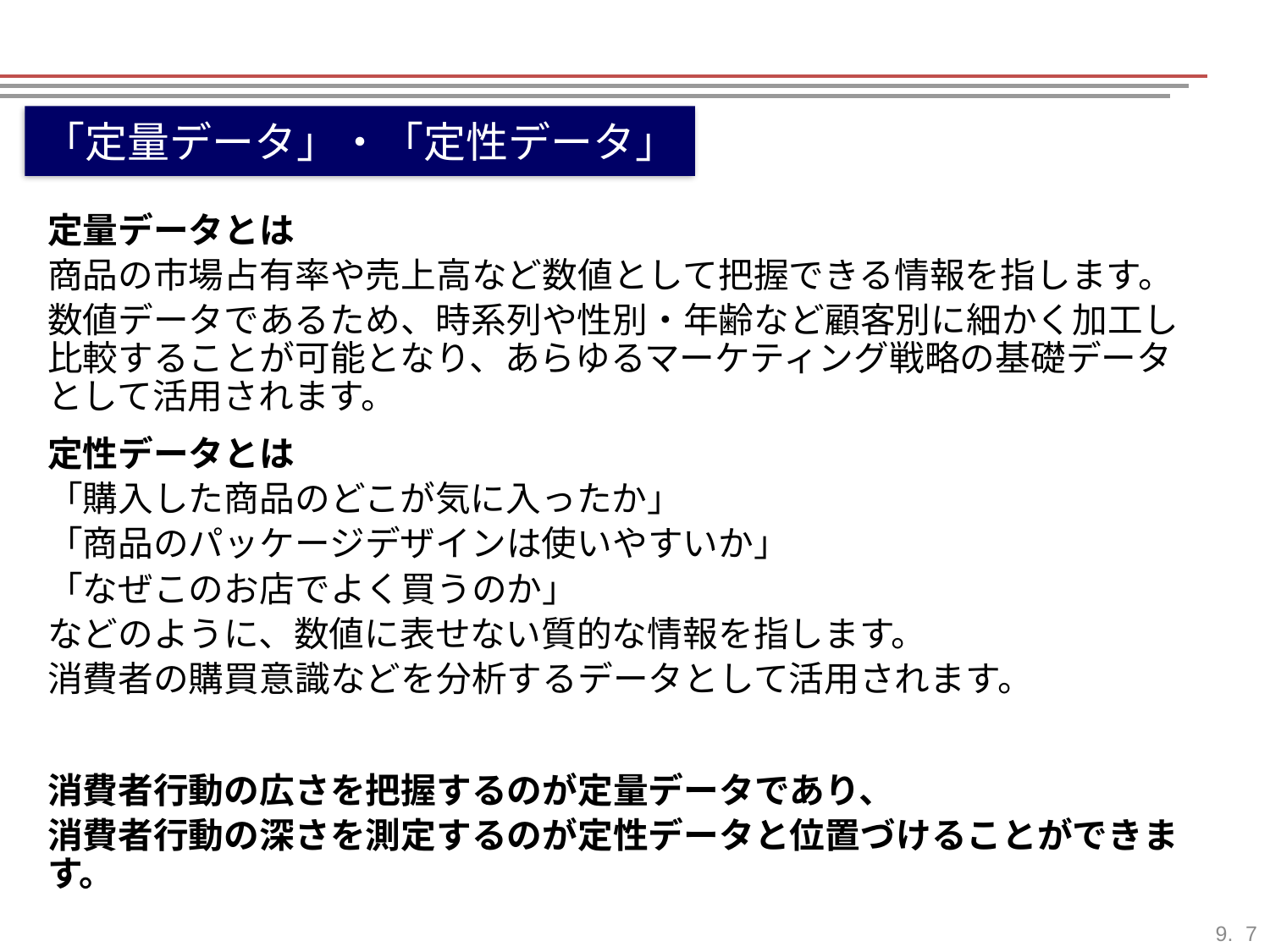

「定量データ」・「定性データ」
定量データとは
商品の市場占有率や売上高など数値として把握できる情報を指します。
数値データであるため、時系列や性別・年齢など顧客別に細かく加工し比較することが可能となり、あらゆるマーケティング戦略の基礎データとして活用されます。
定性データとは
「購入した商品のどこが気に入ったか」
「商品のパッケージデザインは使いやすいか」
「なぜこのお店でよく買うのか」
などのように、数値に表せない質的な情報を指します。
消費者の購買意識などを分析するデータとして活用されます。
消費者行動の広さを把握するのが定量データであり、
消費者行動の深さを測定するのが定性データと位置づけることができます。
7